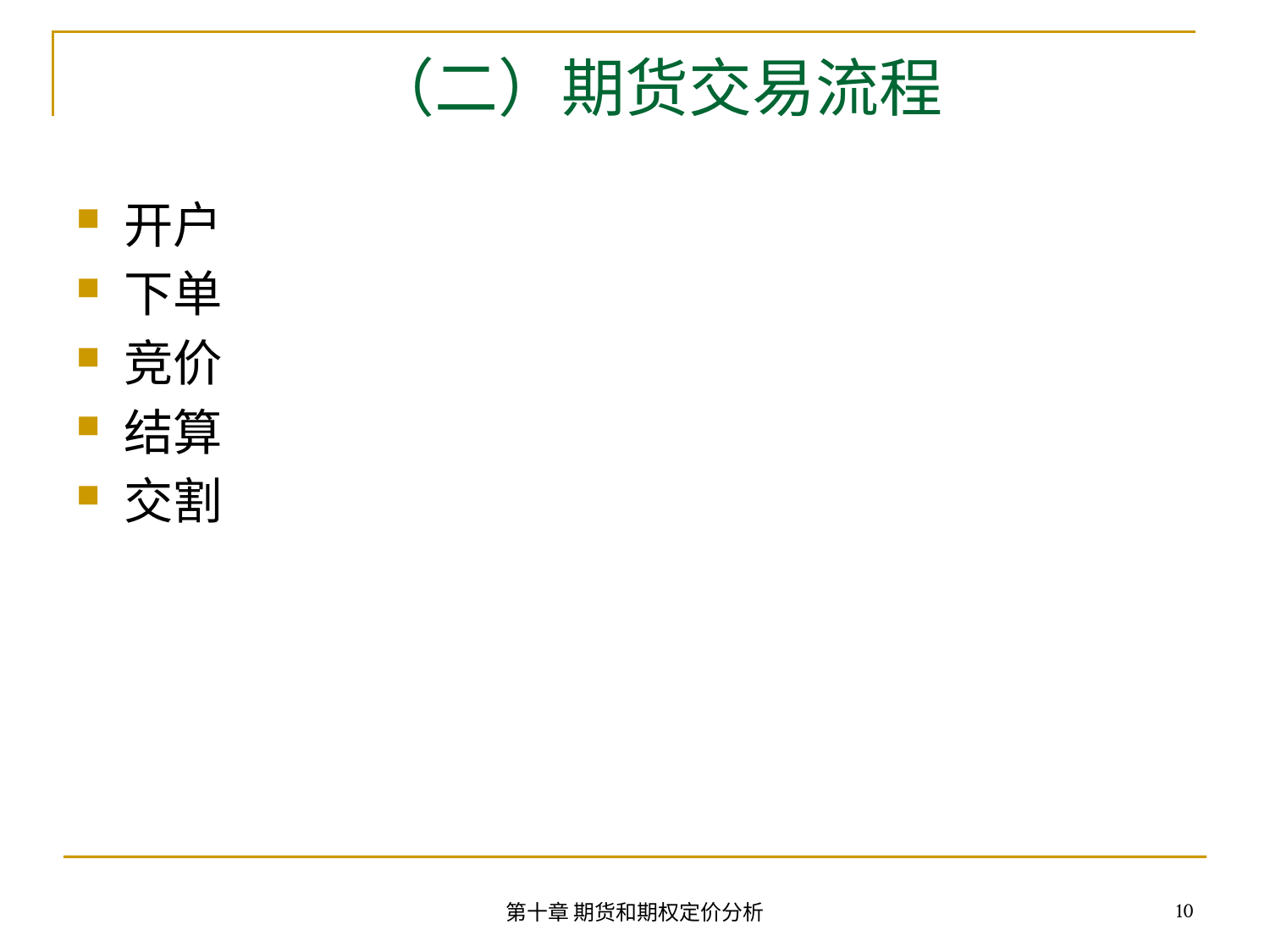

# （二）期货交易流程

开户
下单
竞价
结算
交割
10
第十章 期货和期权定价分析